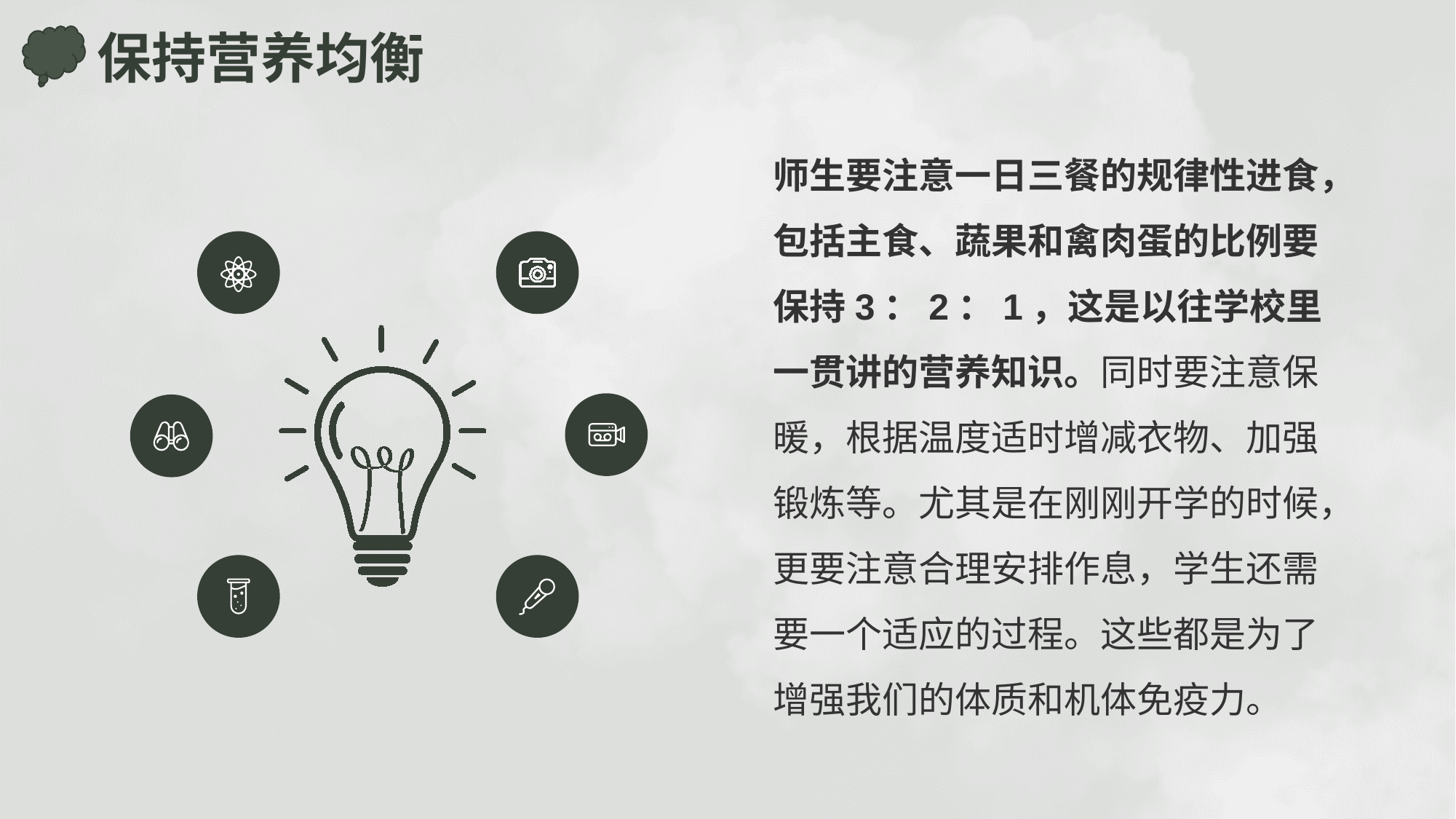

保持营养均衡

师生要注意一日三餐的规律性进食，包括主食、蔬果和禽肉蛋的比例要保持3：2：1，这是以往学校里一贯讲的营养知识。同时要注意保暖，根据温度适时增减衣物、加强锻炼等。尤其是在刚刚开学的时候，更要注意合理安排作息，学生还需要一个适应的过程。这些都是为了增强我们的体质和机体免疫力。